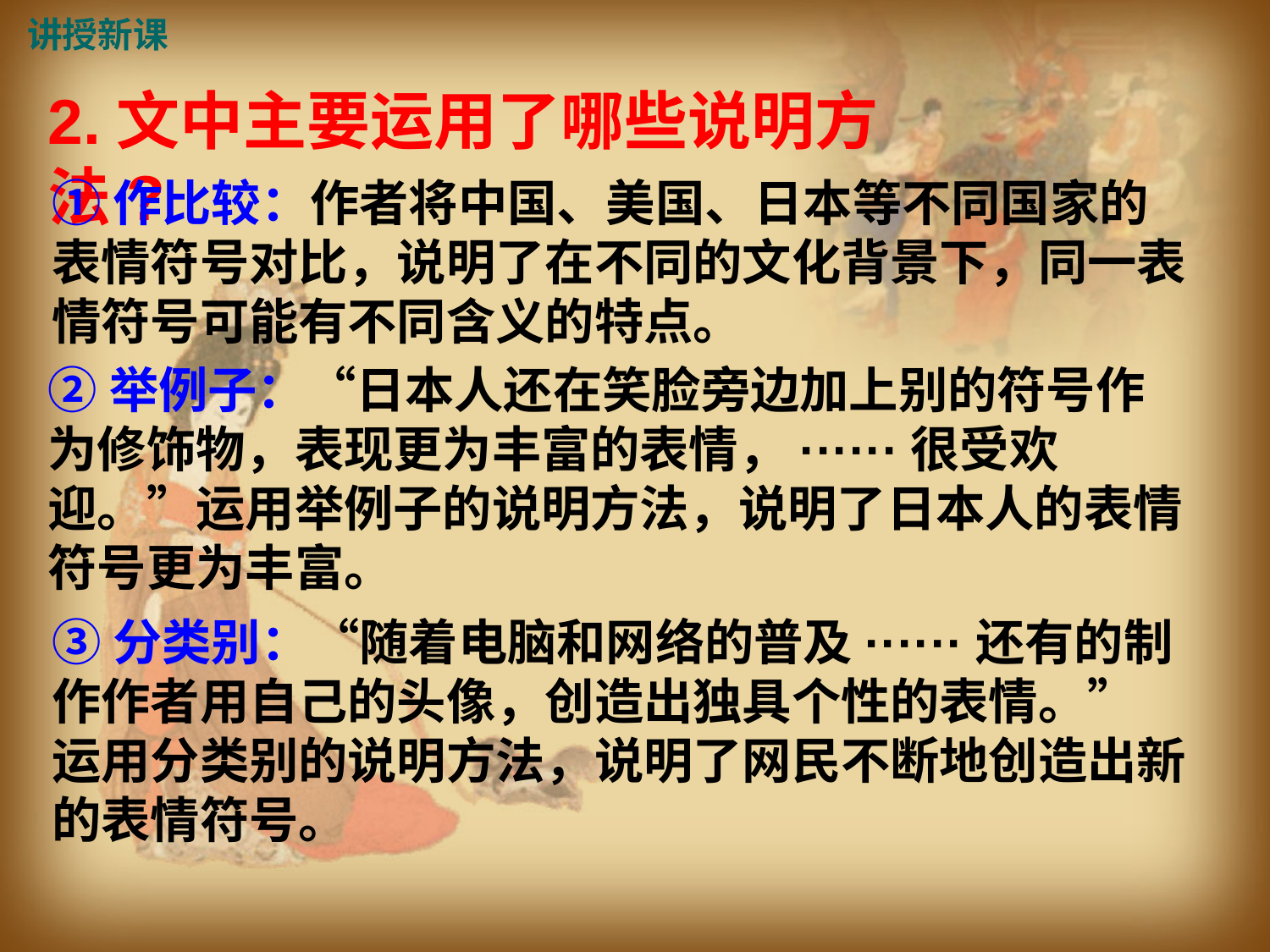

讲授新课
2.文中主要运用了哪些说明方法?
①作比较：作者将中国、美国、日本等不同国家的表情符号对比，说明了在不同的文化背景下，同一表情符号可能有不同含义的特点。
②举例子：“日本人还在笑脸旁边加上别的符号作为修饰物，表现更为丰富的表情，······很受欢迎。”运用举例子的说明方法，说明了日本人的表情符号更为丰富。
③分类别：“随着电脑和网络的普及······还有的制作作者用自己的头像，创造出独具个性的表情。” 运用分类别的说明方法，说明了网民不断地创造出新的表情符号。